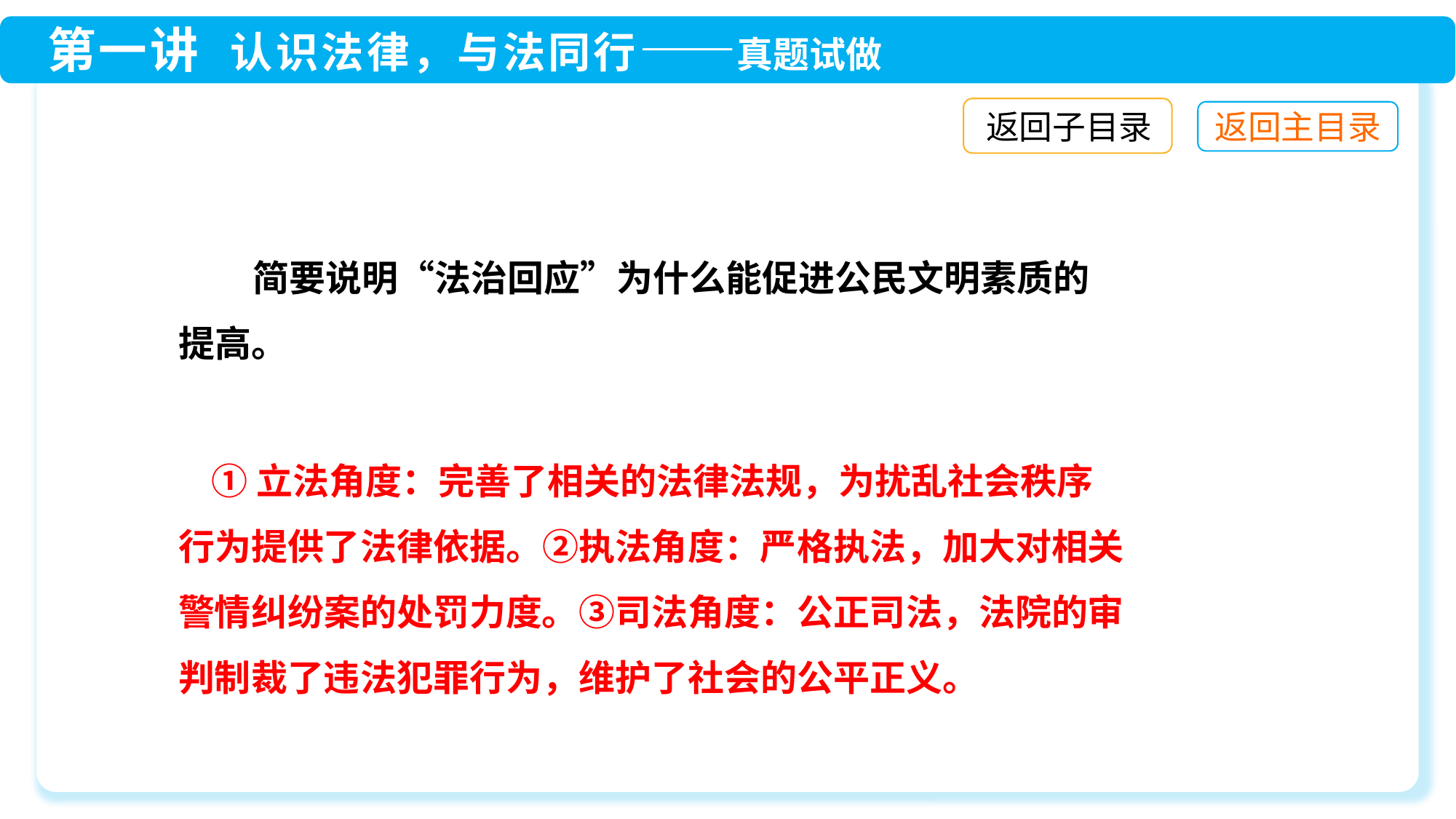

返回子目录

        简要说明“法治回应”为什么能促进公民文明素质的提高。
    ①立法角度：完善了相关的法律法规，为扰乱社会秩序行为提供了法律依据。②执法角度：严格执法，加大对相关警情纠纷案的处罚力度。③司法角度：公正司法，法院的审判制裁了违法犯罪行为，维护了社会的公平正义。